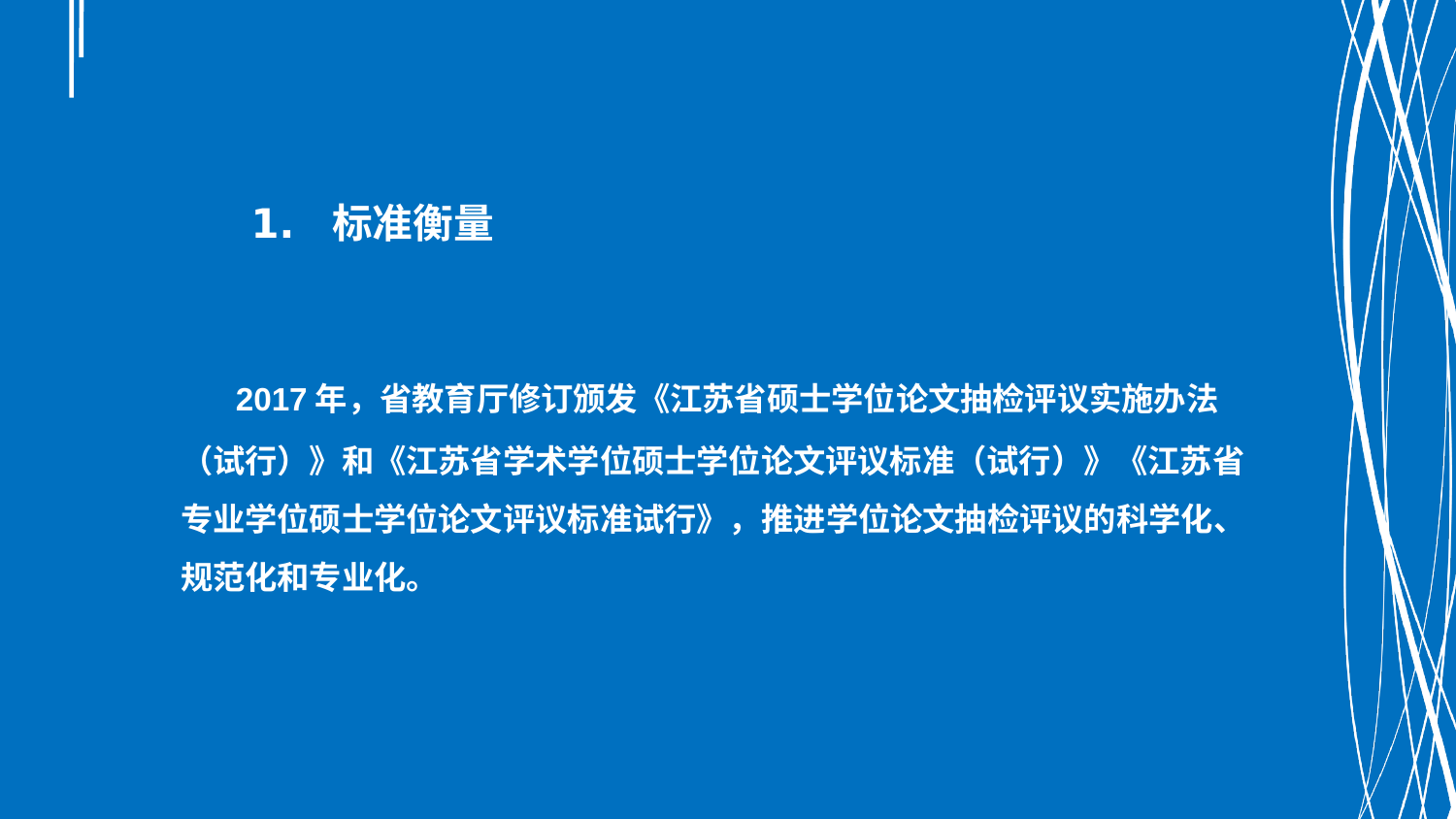

# 1.  标准衡量 2017年，省教育厅修订颁发《江苏省硕士学位论文抽检评议实施办法（试行）》和《江苏省学术学位硕士学位论文评议标准（试行）》《江苏省专业学位硕士学位论文评议标准试行》，推进学位论文抽检评议的科学化、规范化和专业化。